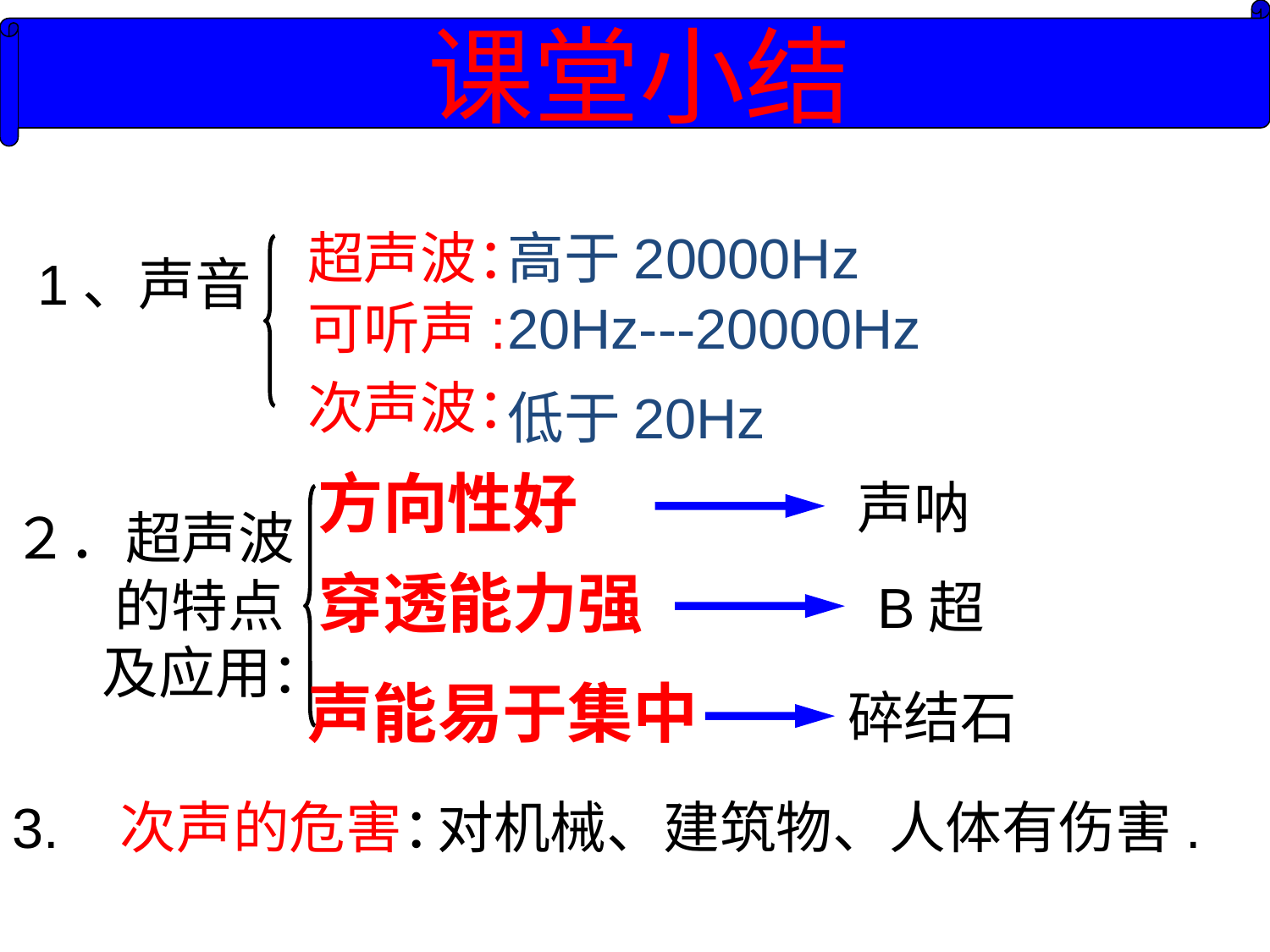

课堂小结
超声波：
高于20000Hz

1、声音
可听声:
20Hz---20000Hz
次声波：
低于20Hz
方向性好
声呐

２．超声波
       的特点
      及应用：

穿透能力强
B超

声能易于集中
碎结石

3.   次声的危害：
对机械、建筑物、人体有伤害.